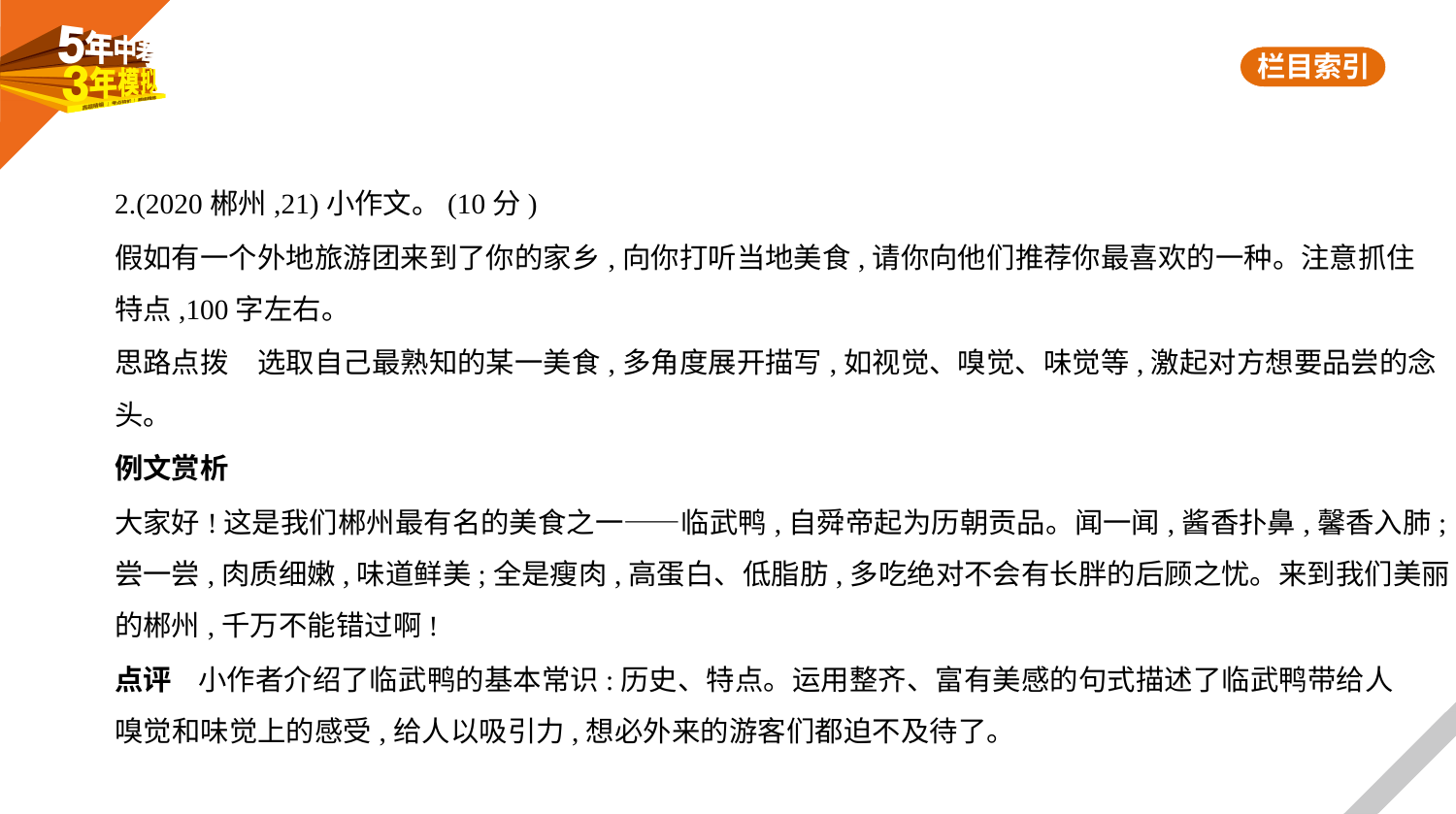

2.(2020郴州,21)小作文。(10分)
假如有一个外地旅游团来到了你的家乡,向你打听当地美食,请你向他们推荐你最喜欢的一种。注意抓住
特点,100字左右。
思路点拨　选取自己最熟知的某一美食,多角度展开描写,如视觉、嗅觉、味觉等,激起对方想要品尝的念
头。
例文赏析
大家好!这是我们郴州最有名的美食之一——临武鸭,自舜帝起为历朝贡品。闻一闻,酱香扑鼻,馨香入肺;
尝一尝,肉质细嫩,味道鲜美;全是瘦肉,高蛋白、低脂肪,多吃绝对不会有长胖的后顾之忧。来到我们美丽
的郴州,千万不能错过啊!
点评    小作者介绍了临武鸭的基本常识:历史、特点。运用整齐、富有美感的句式描述了临武鸭带给人
嗅觉和味觉上的感受,给人以吸引力,想必外来的游客们都迫不及待了。